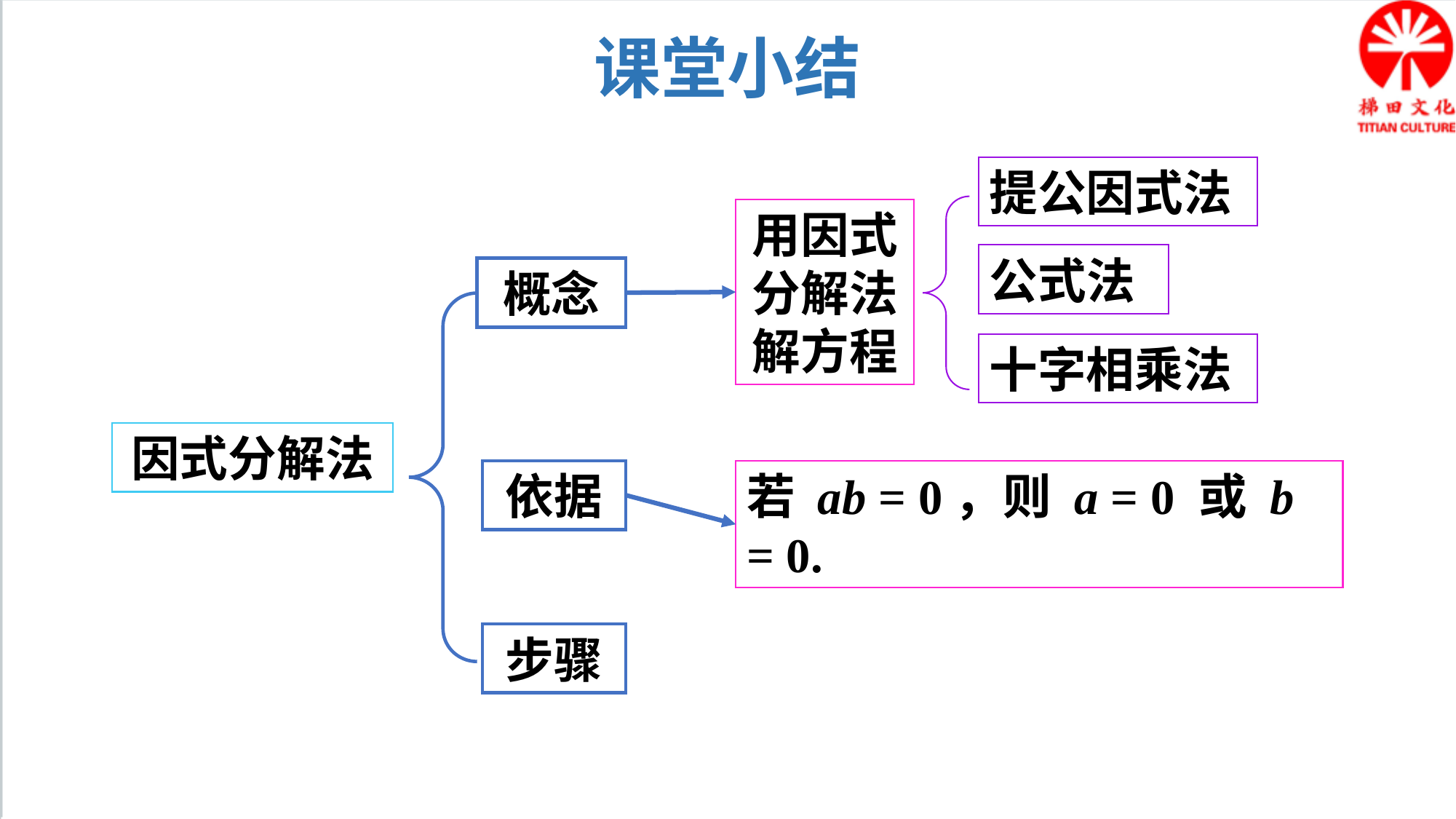

课堂小结
提公因式法

用因式分解法解方程
公式法
概念

十字相乘法
因式分解法
依据
若 ab = 0，则 a = 0 或 b = 0.
步骤